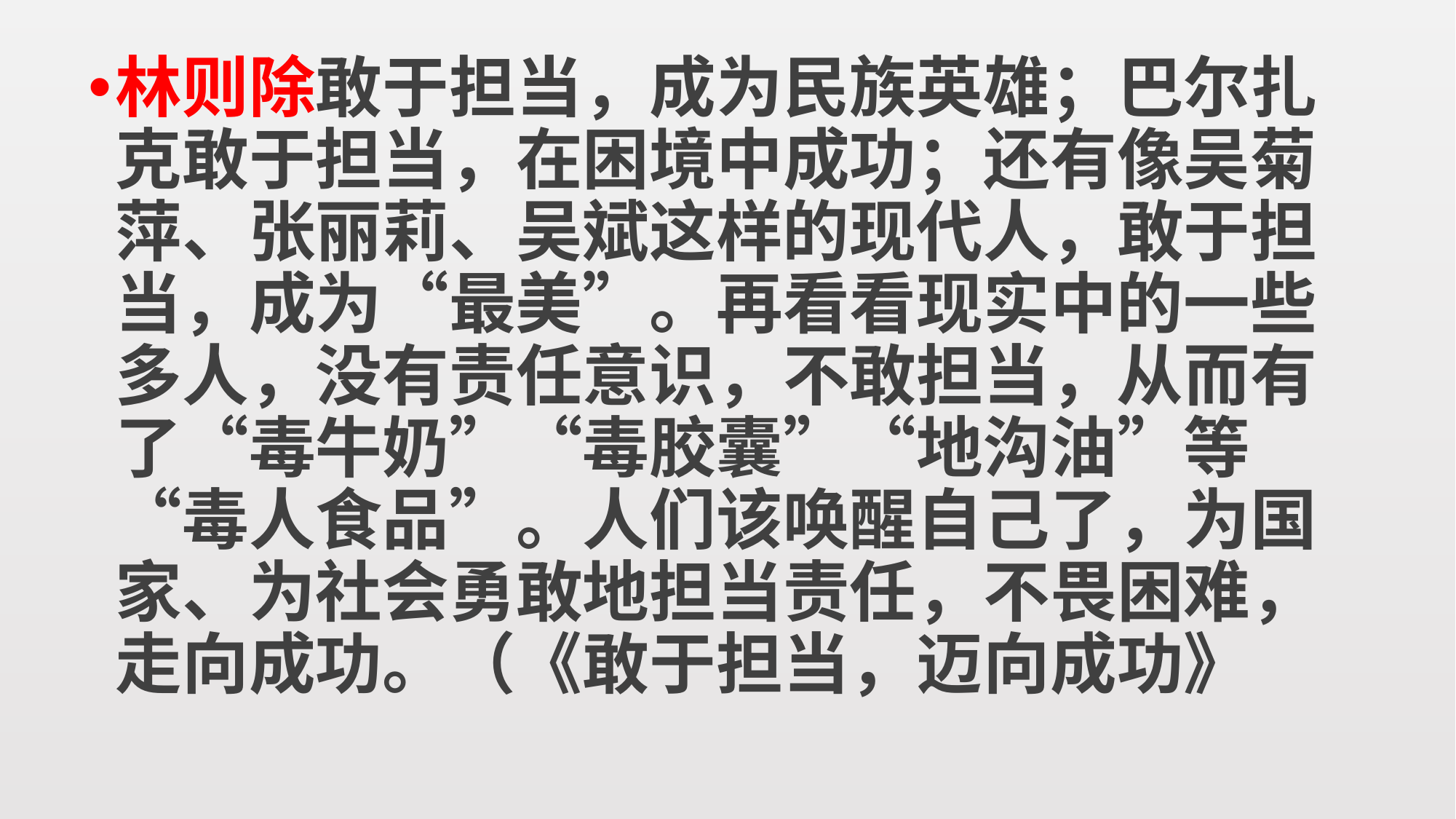

林则除敢于担当，成为民族英雄；巴尔扎克敢于担当，在困境中成功；还有像吴菊萍、张丽莉、吴斌这样的现代人，敢于担当，成为“最美”。再看看现实中的一些多人，没有责任意识，不敢担当，从而有了“毒牛奶”“毒胶囊”“地沟油”等“毒人食品”。人们该唤醒自己了，为国家、为社会勇敢地担当责任，不畏困难，走向成功。（《敢于担当，迈向成功》